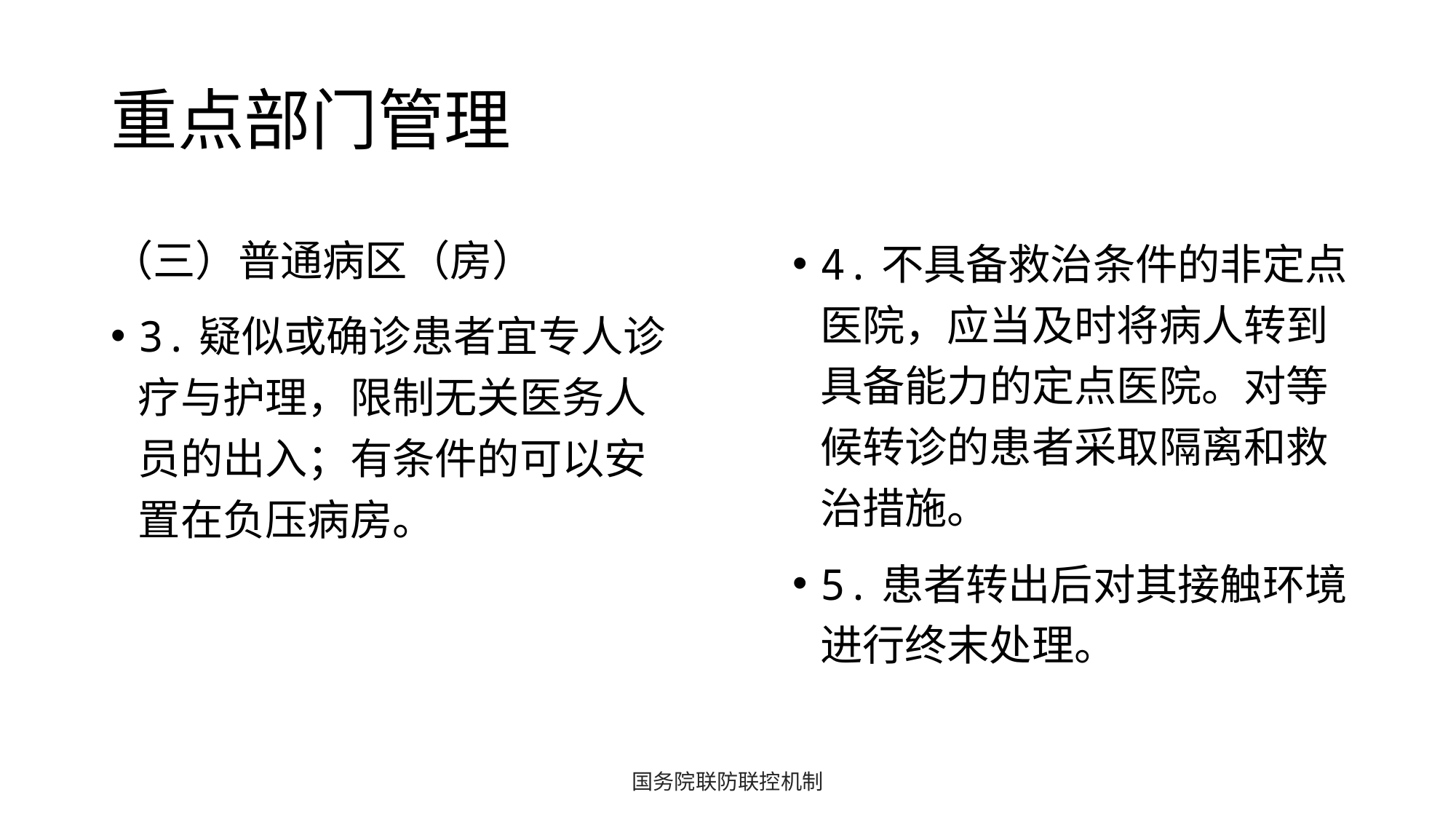

# 重点部门管理
（三）普通病区（房）
3.疑似或确诊患者宜专人诊疗与护理，限制无关医务人员的出入；有条件的可以安置在负压病房。
4.不具备救治条件的非定点医院，应当及时将病人转到具备能力的定点医院。对等候转诊的患者采取隔离和救治措施。
5.患者转出后对其接触环境进行终末处理。

国务院联防联控机制
19